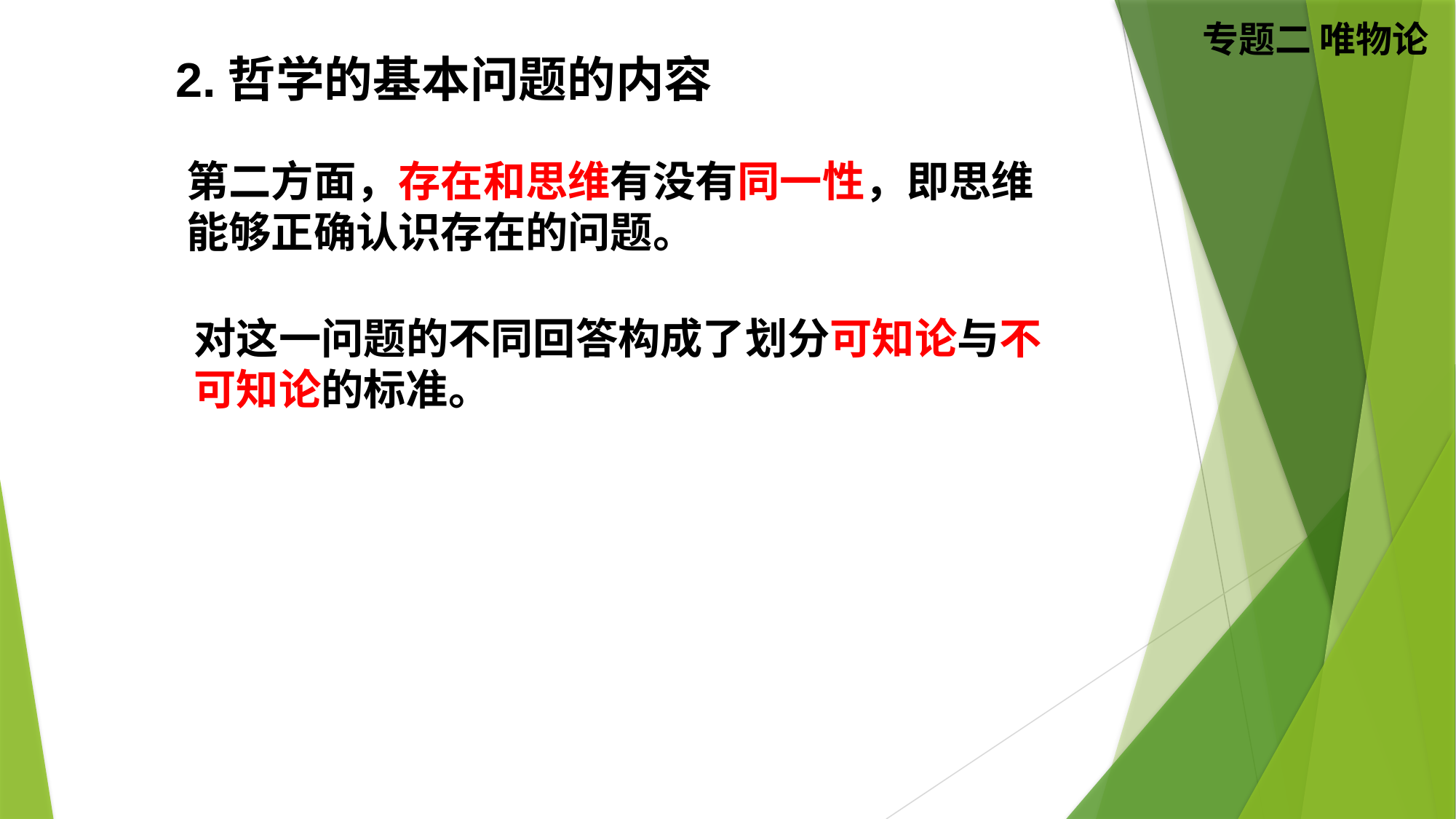

2.哲学的基本问题的内容
第二方面，存在和思维有没有同一性，即思维能够正确认识存在的问题。
对这一问题的不同回答构成了划分可知论与不可知论的标准。